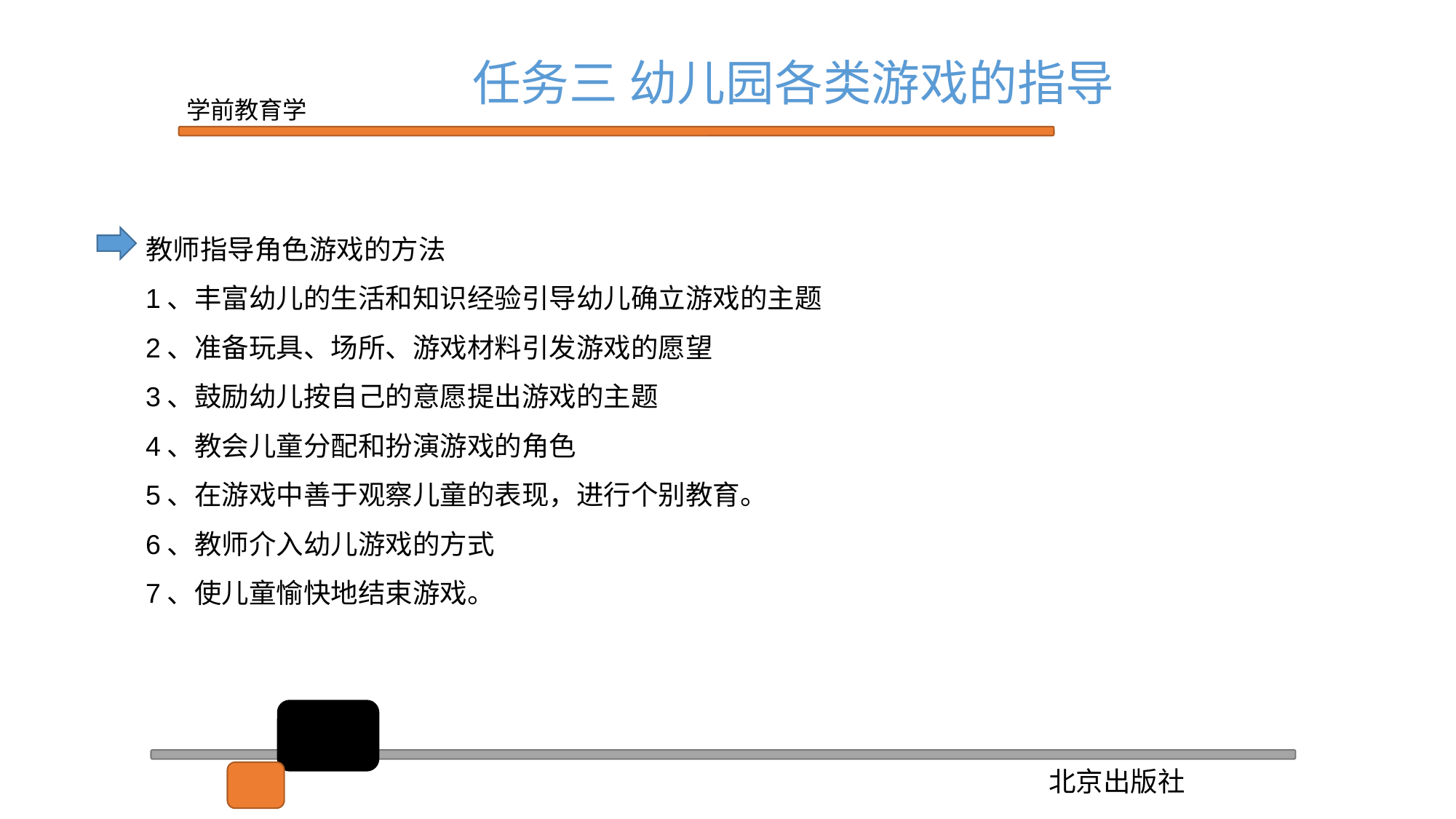

任务三 幼儿园各类游戏的指导

教师指导角色游戏的方法
1、丰富幼儿的生活和知识经验引导幼儿确立游戏的主题
2、准备玩具、场所、游戏材料引发游戏的愿望
3、鼓励幼儿按自己的意愿提出游戏的主题
4、教会儿童分配和扮演游戏的角色
5、在游戏中善于观察儿童的表现，进行个别教育。
6、教师介入幼儿游戏的方式
7、使儿童愉快地结束游戏。